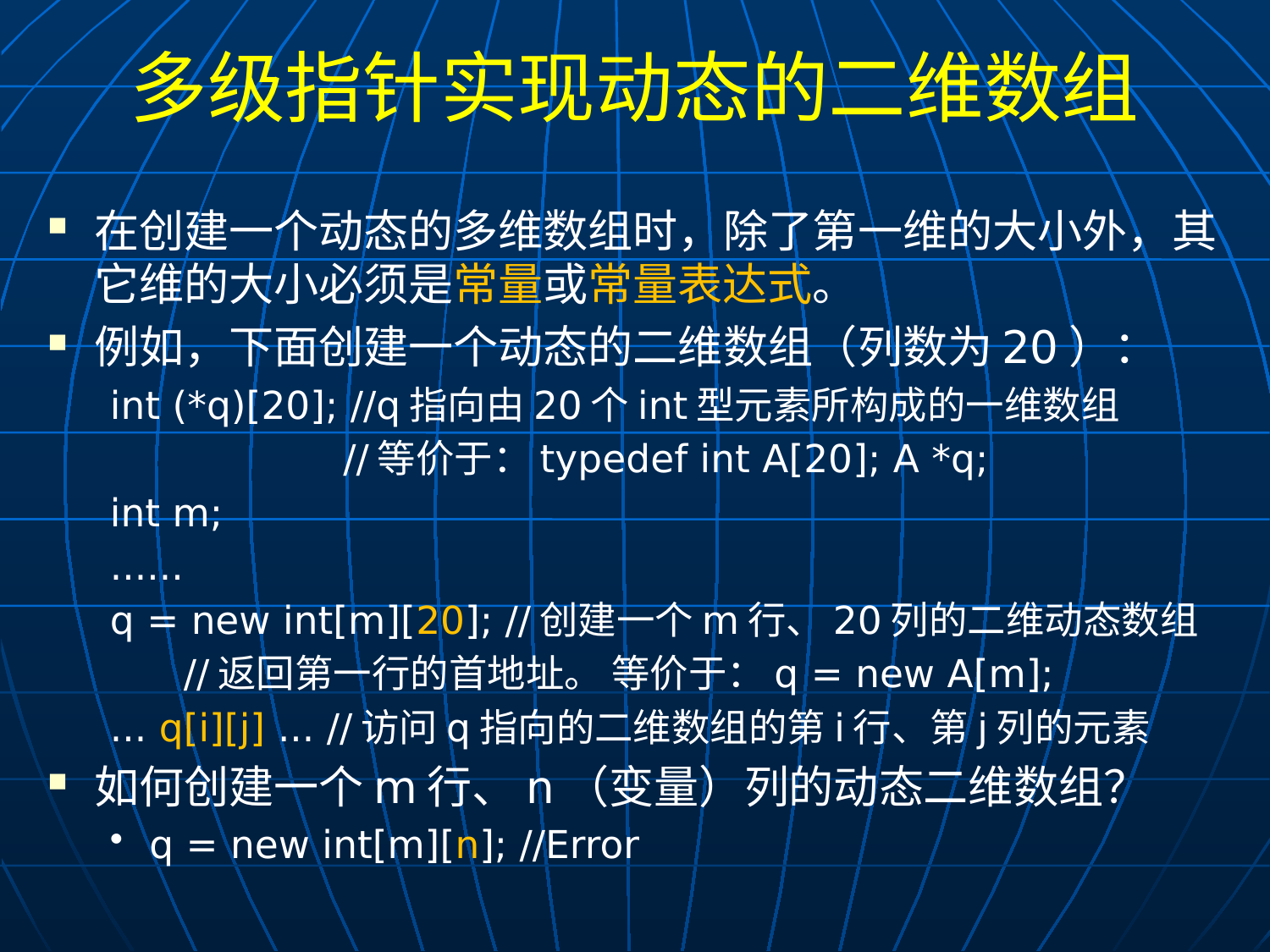

# 多级指针实现动态的二维数组
在创建一个动态的多维数组时，除了第一维的大小外，其它维的大小必须是常量或常量表达式。
例如，下面创建一个动态的二维数组（列数为20）：
int (*q)[20]; //q指向由20个int型元素所构成的一维数组
                   //等价于：typedef int A[20]; A *q;
int m;
......
q = new int[m][20]; //创建一个m行、20列的二维动态数组
      //返回第一行的首地址。 等价于：q = new A[m];
... q[i][j] ... //访问q指向的二维数组的第i行、第j列的元素
如何创建一个m行、n（变量）列的动态二维数组？
q = new int[m][n]; //Error